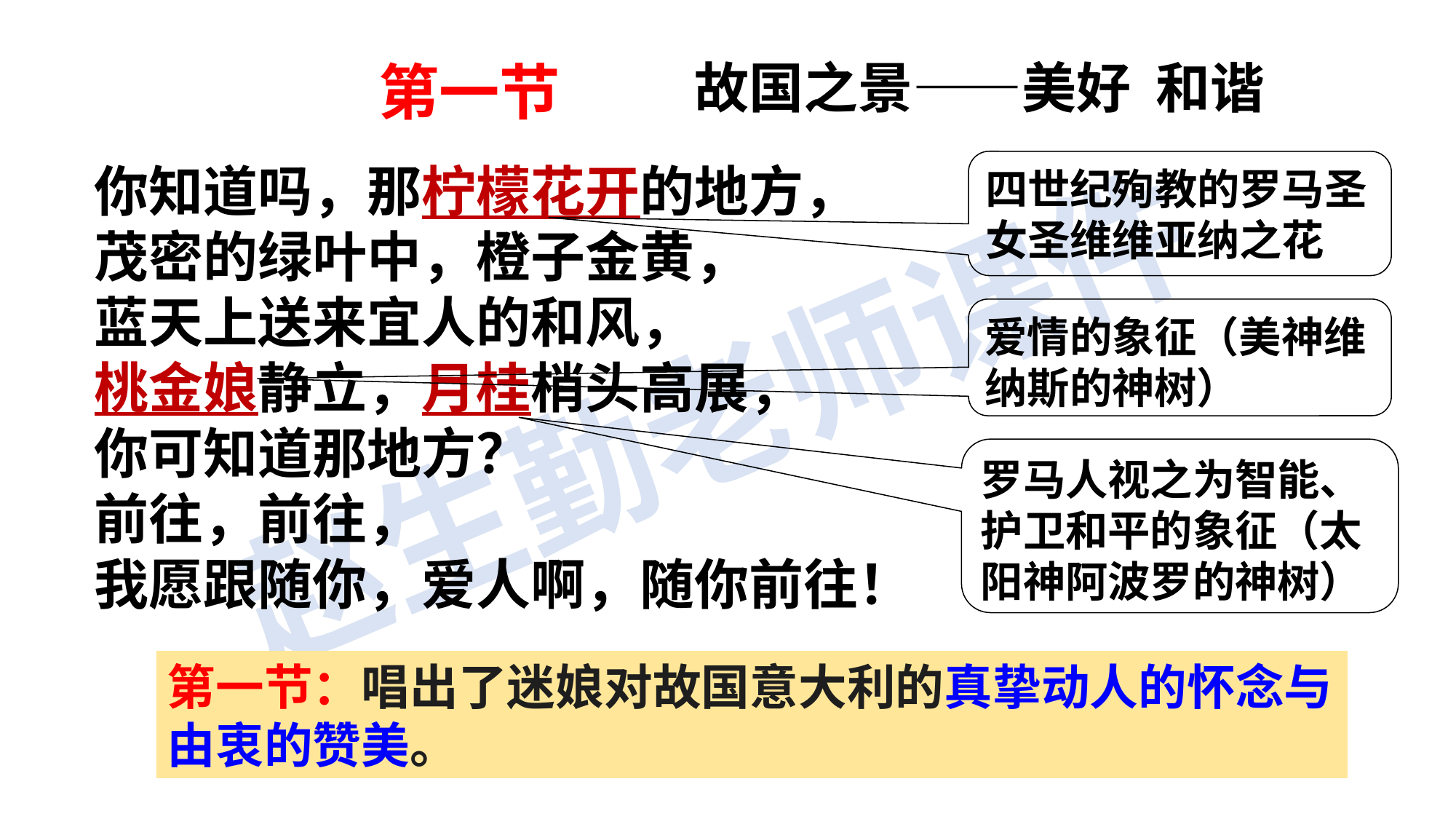

第一节
故国之景——美好  和谐
你知道吗，那柠檬花开的地方，
茂密的绿叶中，橙子金黄，
蓝天上送来宜人的和风，
桃金娘静立，月桂梢头高展，
你可知道那地方？
前往，前往，
我愿跟随你，爱人啊，随你前往！
四世纪殉教的罗马圣女圣维维亚纳之花
爱情的象征（美神维纳斯的神树）
罗马人视之为智能、护卫和平的象征（太阳神阿波罗的神树）
第一节：唱出了迷娘对故国意大利的真挚动人的怀念与由衷的赞美。